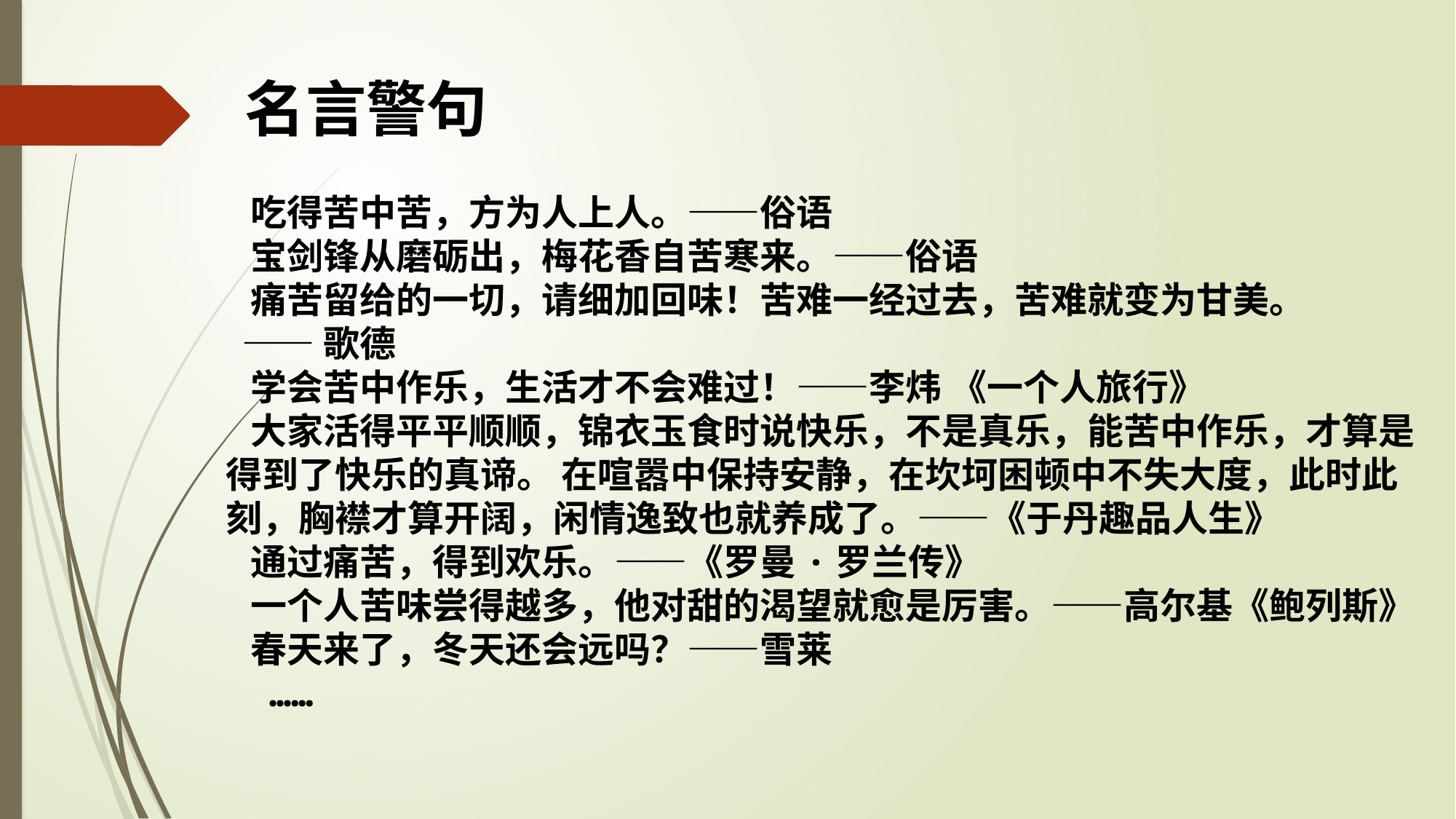

名言警句
  吃得苦中苦，方为人上人。——俗语
  宝剑锋从磨砺出，梅花香自苦寒来。——俗语
  痛苦留给的一切，请细加回味！苦难一经过去，苦难就变为甘美。
  ——歌德
  学会苦中作乐，生活才不会难过！——李炜 《一个人旅行》
  大家活得平平顺顺，锦衣玉食时说快乐，不是真乐，能苦中作乐，才算是得到了快乐的真谛。 在喧嚣中保持安静，在坎坷困顿中不失大度，此时此刻，胸襟才算开阔，闲情逸致也就养成了。——《于丹趣品人生》
  通过痛苦，得到欢乐。——《罗曼·罗兰传》
  一个人苦味尝得越多，他对甜的渴望就愈是厉害。——高尔基《鲍列斯》
  春天来了，冬天还会远吗？——雪莱
  ……